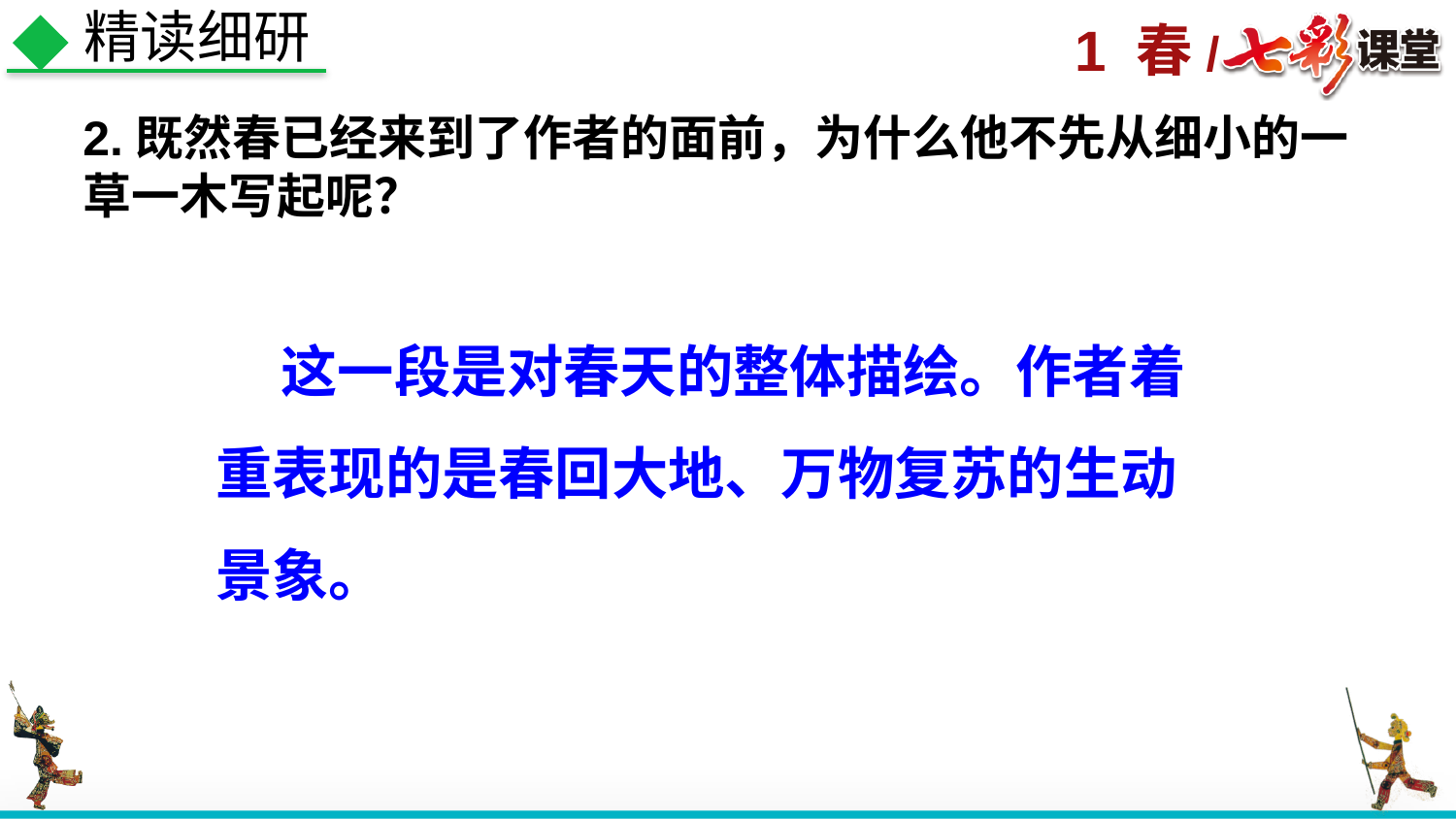

精读细研

2.既然春已经来到了作者的面前，为什么他不先从细小的一草一木写起呢？
    这一段是对春天的整体描绘。作者着重表现的是春回大地、万物复苏的生动景象。